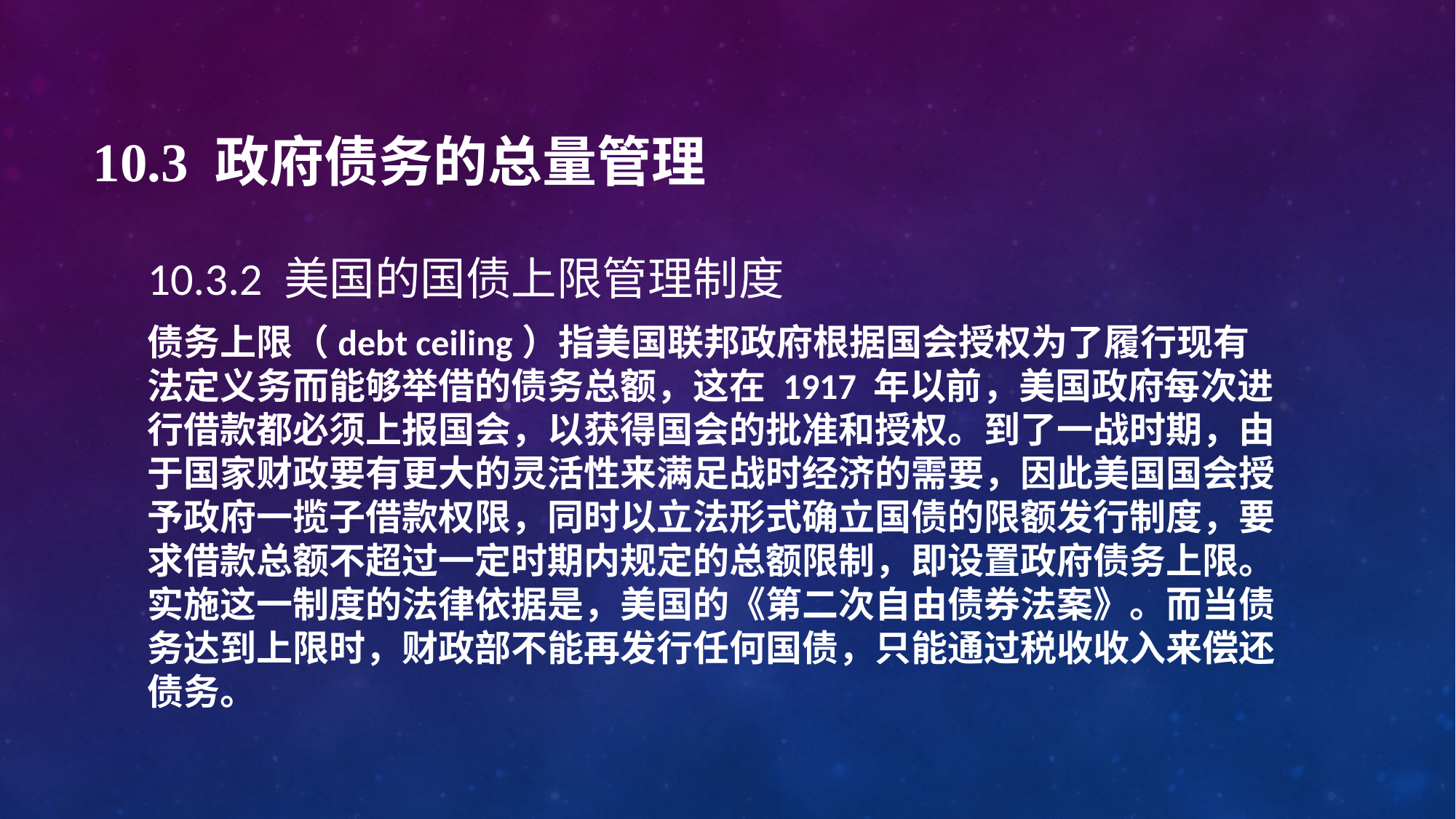

# 10.3 政府债务的总量管理
10.3.2 美国的国债上限管理制度
债务上限（debt ceiling）指美国联邦政府根据国会授权为了履行现有法定义务而能够举借的债务总额，这在 1917 年以前，美国政府每次进行借款都必须上报国会，以获得国会的批准和授权。到了一战时期，由于国家财政要有更大的灵活性来满足战时经济的需要，因此美国国会授予政府一揽子借款权限，同时以立法形式确立国债的限额发行制度，要求借款总额不超过一定时期内规定的总额限制，即设置政府债务上限。实施这一制度的法律依据是，美国的《第二次自由债券法案》。而当债务达到上限时，财政部不能再发行任何国债，只能通过税收收入来偿还债务。